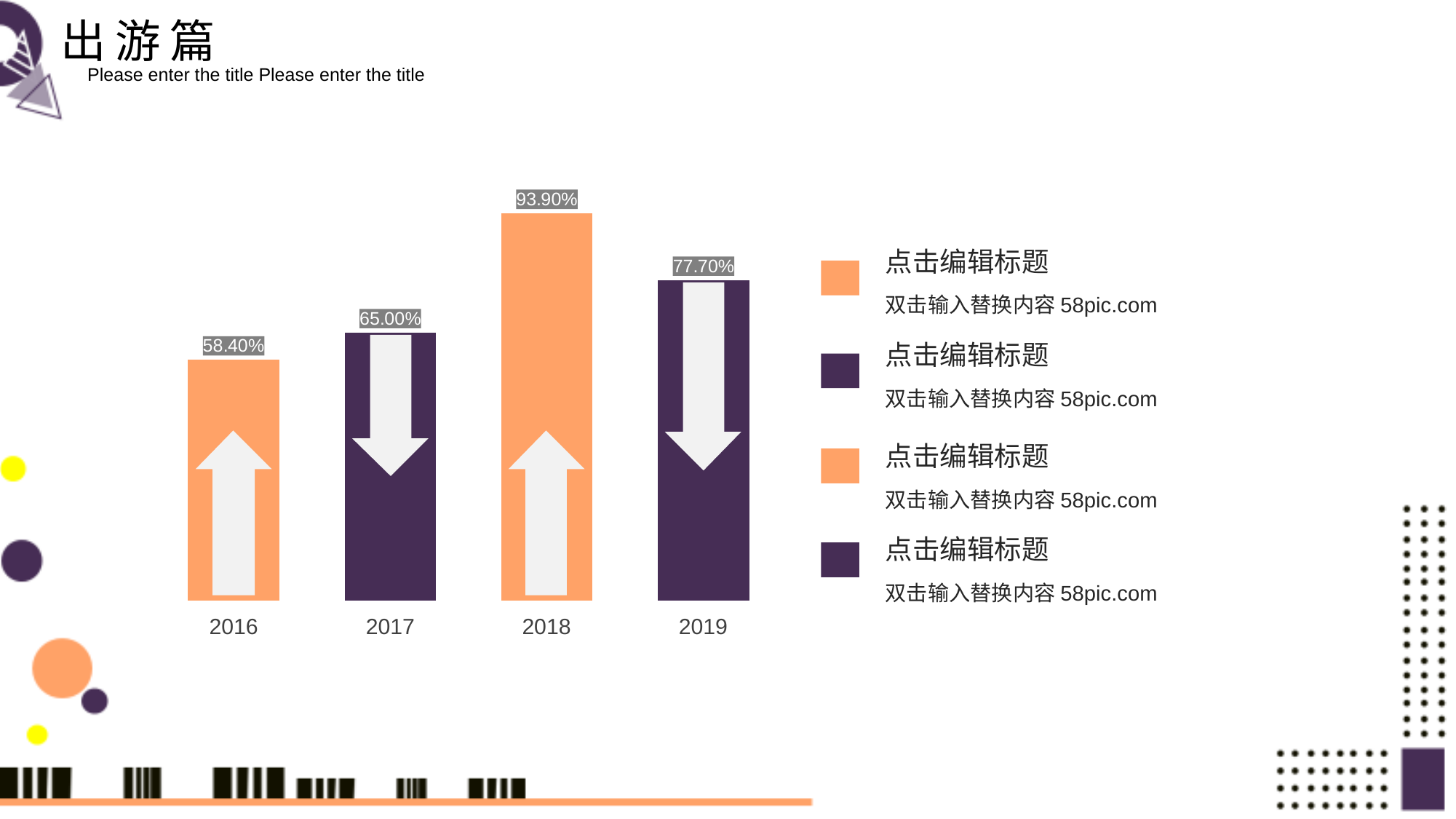

出游篇
Please enter the title Please enter the title

### Chart

| Category |  |
|---|---|
点击编辑标题

双击输入替换内容58pic.com

点击编辑标题

双击输入替换内容58pic.com

点击编辑标题

双击输入替换内容58pic.com
点击编辑标题

双击输入替换内容58pic.com
2016
2017
2018
2019